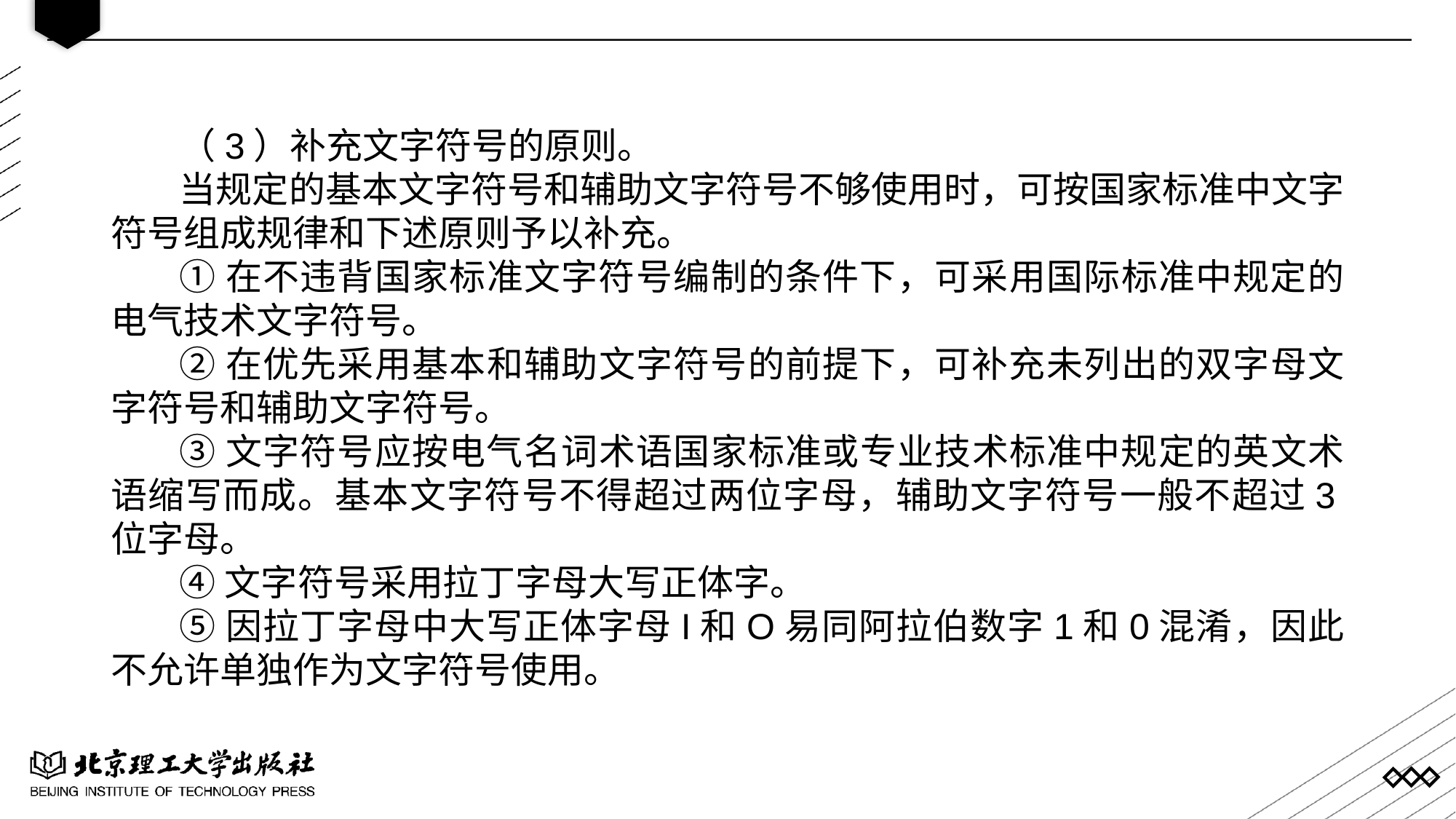

（3）补充文字符号的原则。
当规定的基本文字符号和辅助文字符号不够使用时，可按国家标准中文字符号组成规律和下述原则予以补充。
①在不违背国家标准文字符号编制的条件下，可采用国际标准中规定的电气技术文字符号。
②在优先采用基本和辅助文字符号的前提下，可补充未列出的双字母文字符号和辅助文字符号。
③文字符号应按电气名词术语国家标准或专业技术标准中规定的英文术语缩写而成。基本文字符号不得超过两位字母，辅助文字符号一般不超过3位字母。
④文字符号采用拉丁字母大写正体字。
⑤因拉丁字母中大写正体字母I和O易同阿拉伯数字1和0混淆，因此不允许单独作为文字符号使用。